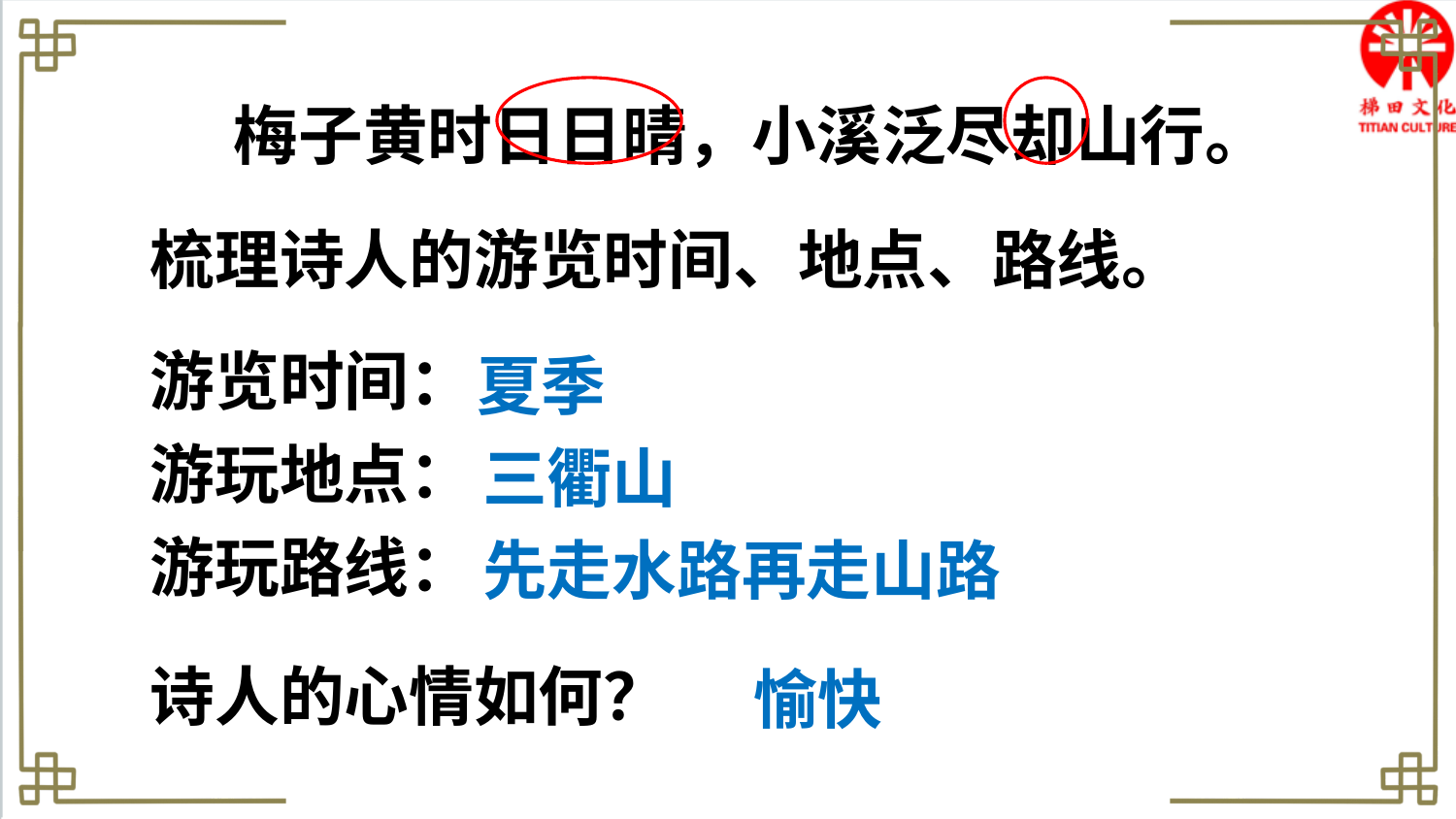

梅子黄时日日晴，小溪泛尽却山行。

梳理诗人的游览时间、地点、路线。
游览时间：
游玩地点：
游玩路线：
夏季
三衢山
先走水路再走山路
诗人的心情如何？
愉快